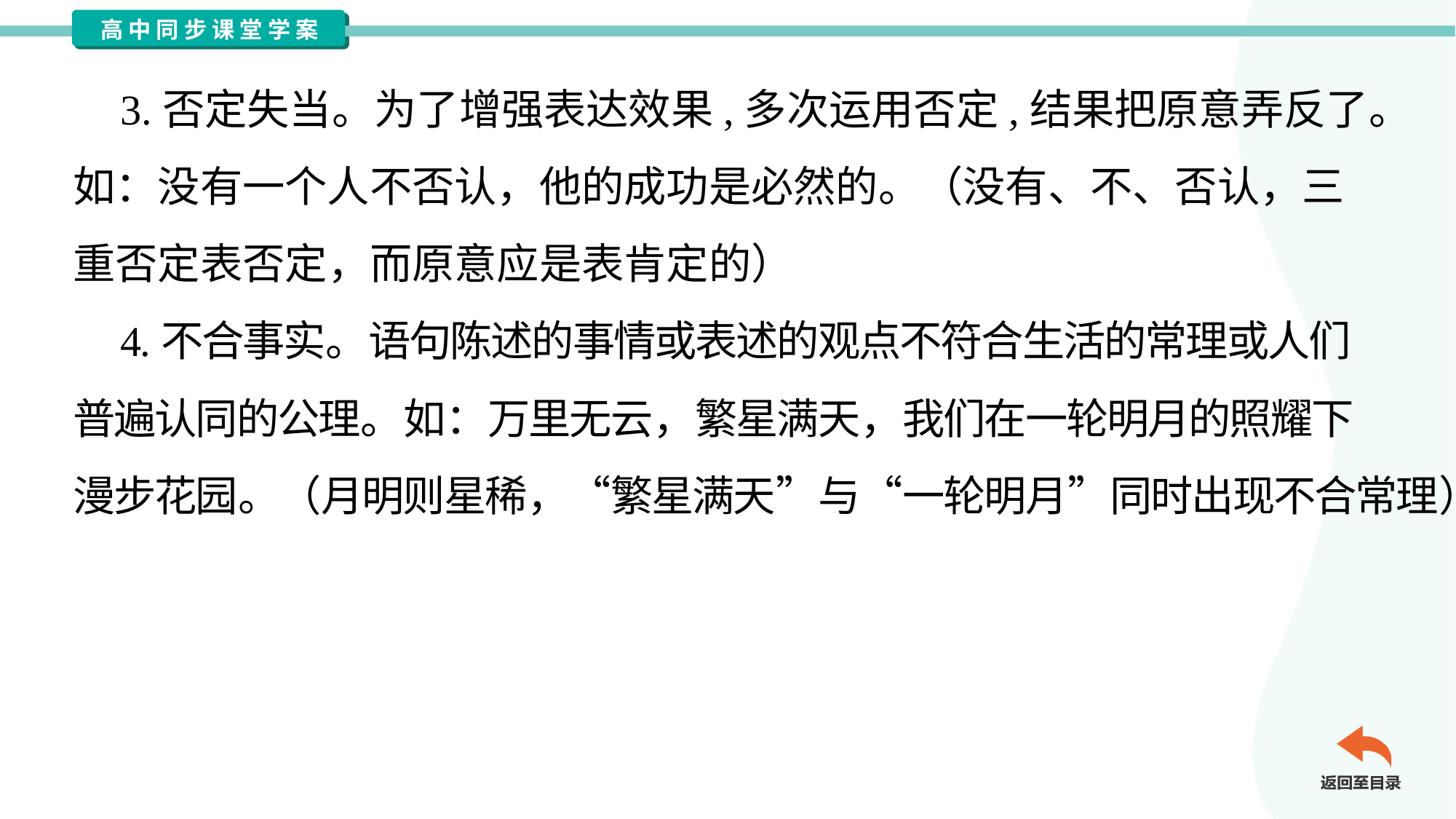

3.否定失当。为了增强表达效果,多次运用否定,结果把原意弄反了。
如：没有一个人不否认，他的成功是必然的。（没有、不、否认，三
重否定表否定，而原意应是表肯定的）
    4.不合事实。语句陈述的事情或表述的观点不符合生活的常理或人们
普遍认同的公理。如：万里无云，繁星满天，我们在一轮明月的照耀下
漫步花园。（月明则星稀，“繁星满天”与“一轮明月”同时出现不合常理）